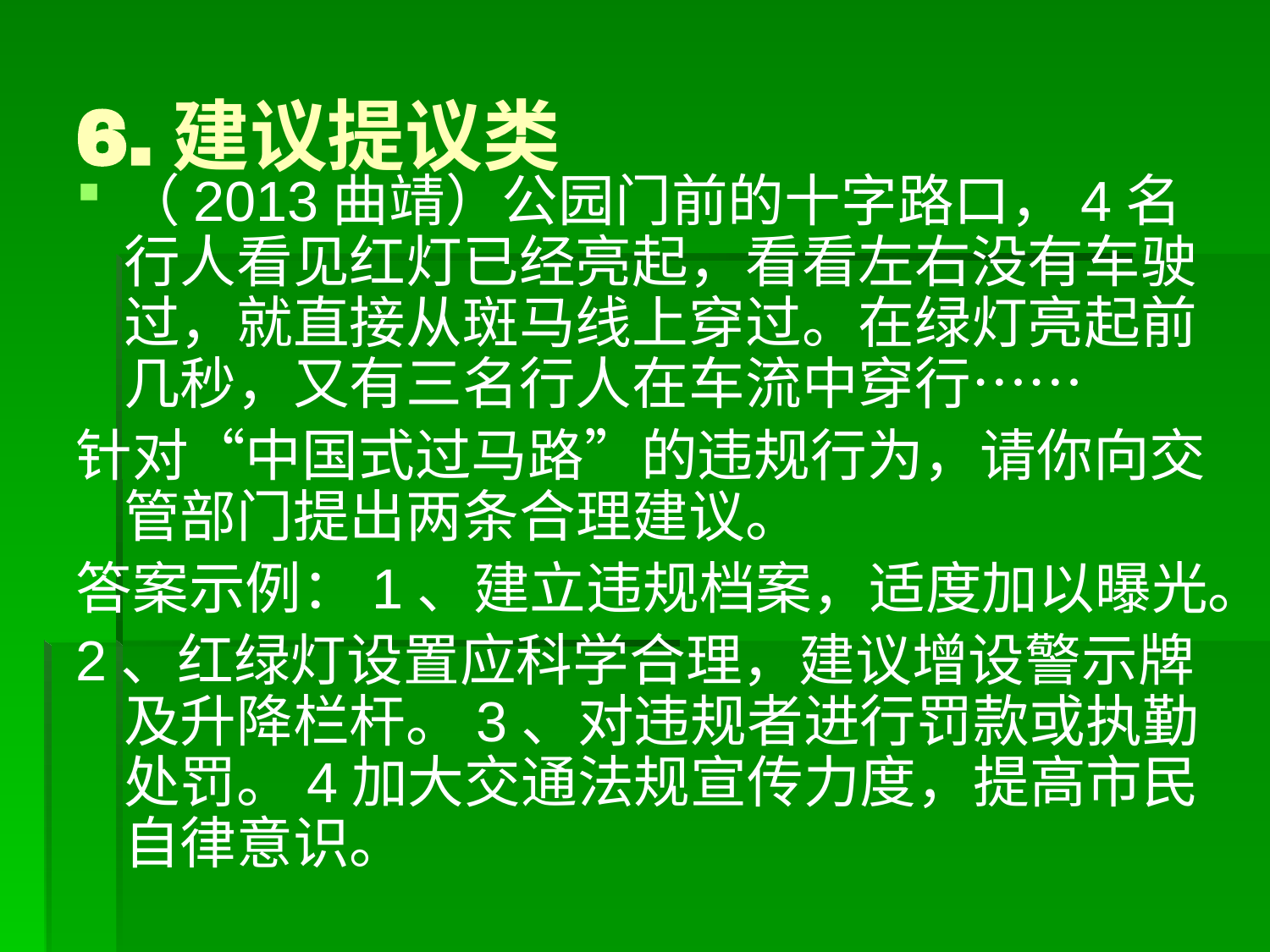

# 6.建议提议类
（2013曲靖）公园门前的十字路口，4名行人看见红灯已经亮起，看看左右没有车驶过，就直接从斑马线上穿过。在绿灯亮起前几秒，又有三名行人在车流中穿行……
针对“中国式过马路”的违规行为，请你向交管部门提出两条合理建议。
答案示例：1、建立违规档案，适度加以曝光。
2、红绿灯设置应科学合理，建议增设警示牌及升降栏杆。3、对违规者进行罚款或执勤处罚。4加大交通法规宣传力度，提高市民自律意识。